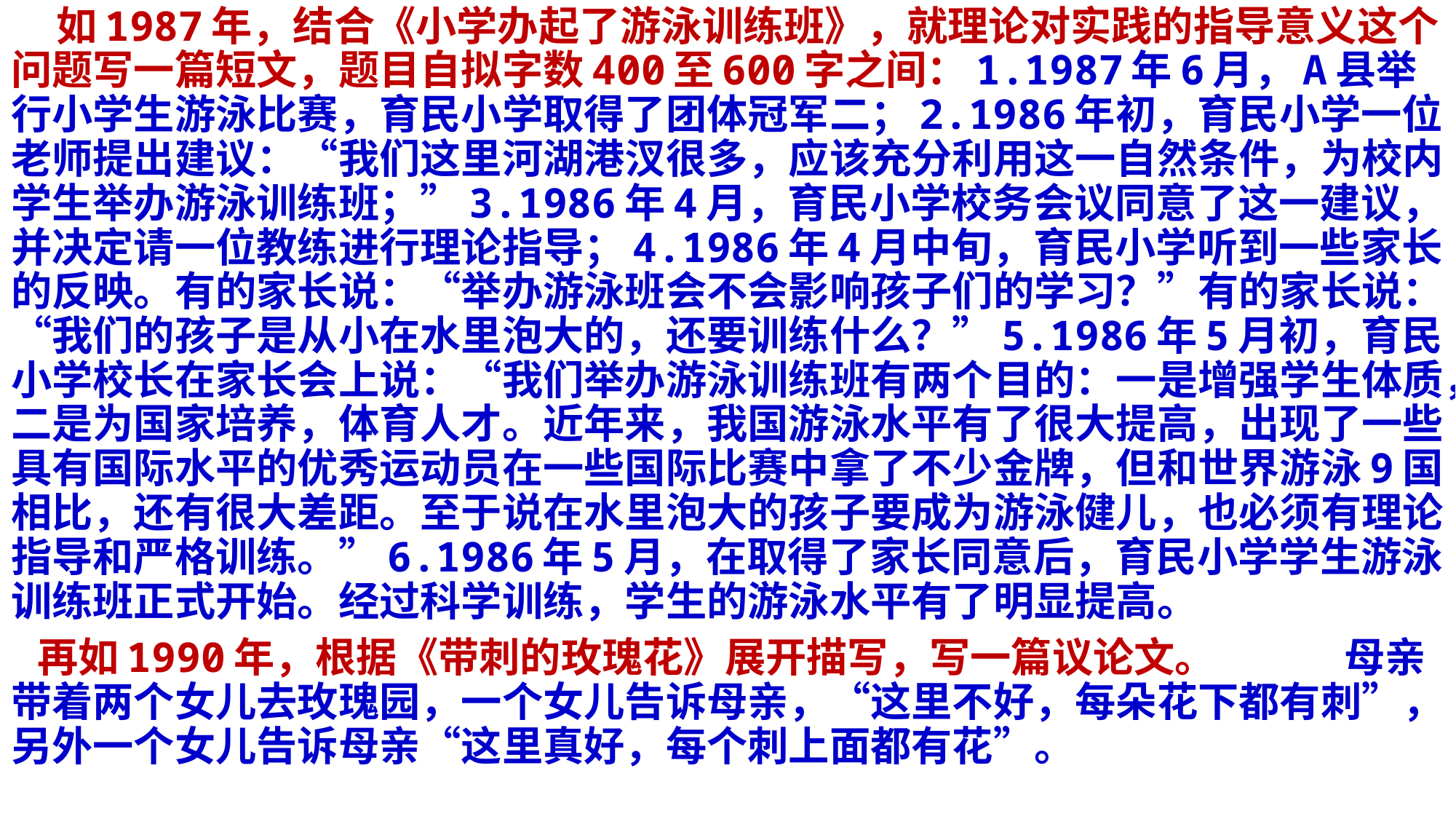

如1987年，结合《小学办起了游泳训练班》，就理论对实践的指导意义这个问题写一篇短文，题目自拟字数400至600字之间：1.1987年6月，A县举行小学生游泳比赛，育民小学取得了团体冠军二；2.1986年初，育民小学一位老师提出建议：“我们这里河湖港汊很多，应该充分利用这一自然条件，为校内学生举办游泳训练班；”3.1986年4月，育民小学校务会议同意了这一建议，并决定请一位教练进行理论指导；4.1986年4月中旬，育民小学听到一些家长的反映。有的家长说：“举办游泳班会不会影响孩子们的学习？”有的家长说：“我们的孩子是从小在水里泡大的，还要训练什么？”5.1986年5月初，育民小学校长在家长会上说：“我们举办游泳训练班有两个目的：一是增强学生体质，二是为国家培养，体育人才。近年来，我国游泳水平有了很大提高，出现了一些具有国际水平的优秀运动员在一些国际比赛中拿了不少金牌，但和世界游泳9国相比，还有很大差距。至于说在水里泡大的孩子要成为游泳健儿，也必须有理论指导和严格训练。”6.1986年5月，在取得了家长同意后，育民小学学生游泳训练班正式开始。经过科学训练，学生的游泳水平有了明显提高。
  再如1990年，根据《带刺的玫瑰花》展开描写，写一篇议论文。 　　    母亲带着两个女儿去玫瑰园，一个女儿告诉母亲，“这里不好，每朵花下都有刺”，另外一个女儿告诉母亲“这里真好，每个刺上面都有花”。

#